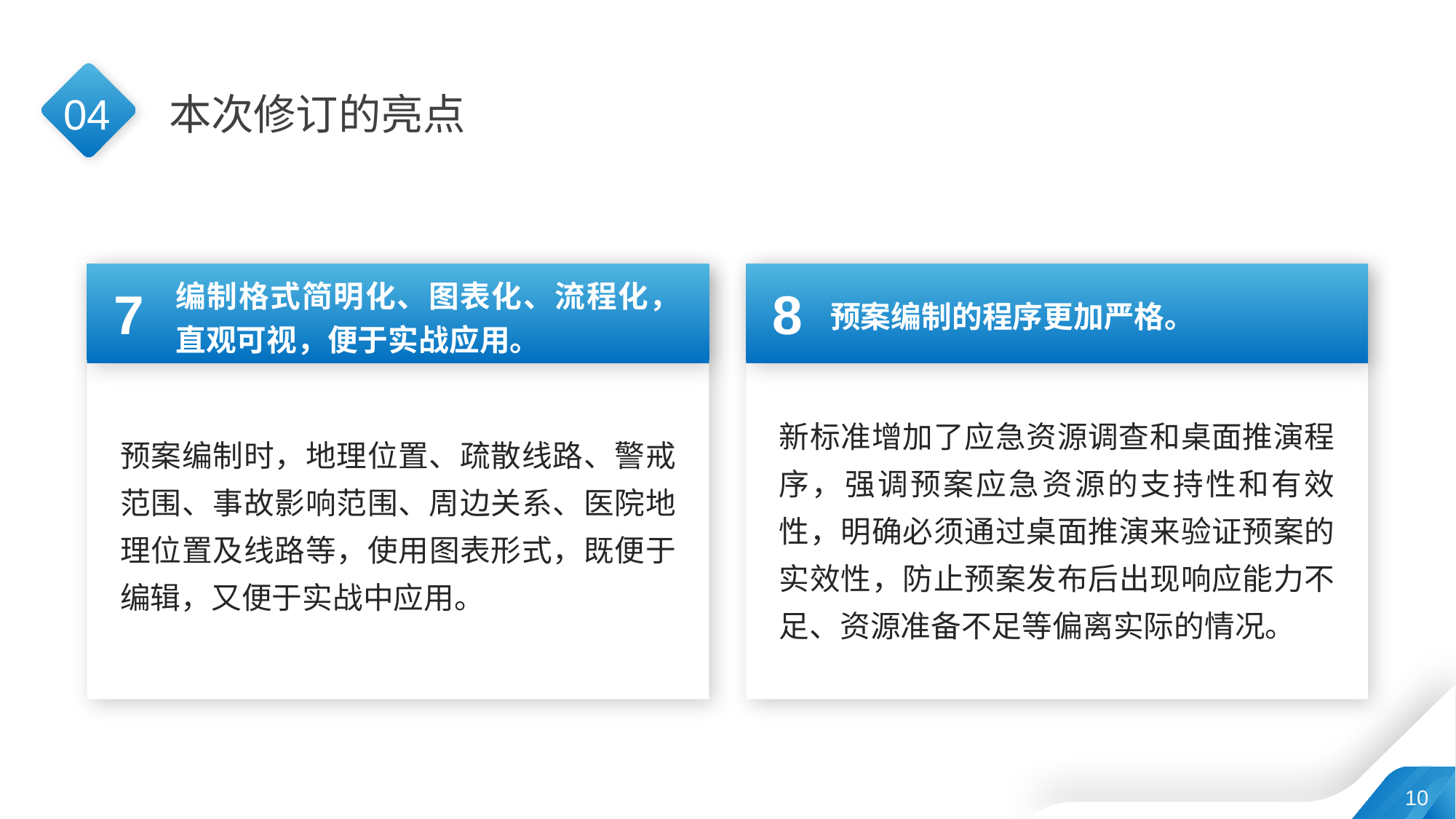

04
本次修订的亮点

编制格式简明化、图表化、流程化，直观可视，便于实战应用。
7
8
预案编制的程序更加严格。
新标准增加了应急资源调查和桌面推演程序，强调预案应急资源的支持性和有效性，明确必须通过桌面推演来验证预案的实效性，防止预案发布后出现响应能力不足、资源准备不足等偏离实际的情况。
预案编制时，地理位置、疏散线路、警戒范围、事故影响范围、周边关系、医院地理位置及线路等，使用图表形式，既便于编辑，又便于实战中应用。